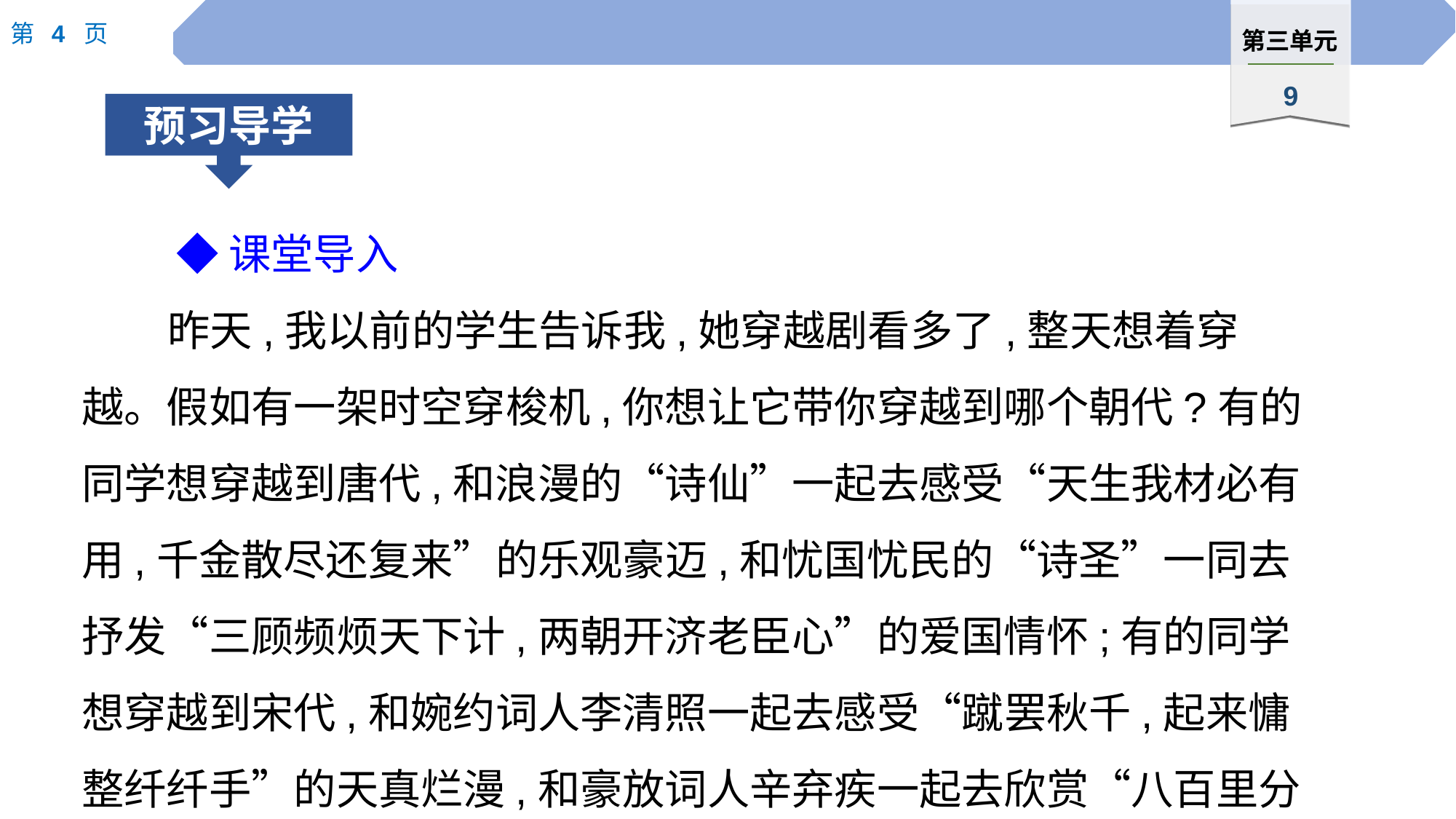

◆课堂导入

昨天,我以前的学生告诉我,她穿越剧看多了,整天想着穿越。假如有一架时空穿梭机,你想让它带你穿越到哪个朝代?有的同学想穿越到唐代,和浪漫的“诗仙”一起去感受“天生我材必有用,千金散尽还复来”的乐观豪迈,和忧国忧民的“诗圣”一同去抒发“三顾频烦天下计,两朝开济老臣心”的爱国情怀;有的同学想穿越到宋代,和婉约词人李清照一起去感受“蹴罢秋千,起来慵整纤纤手”的天真烂漫,和豪放词人辛弃疾一起去欣赏“八百里分麾下炙,五十弦翻